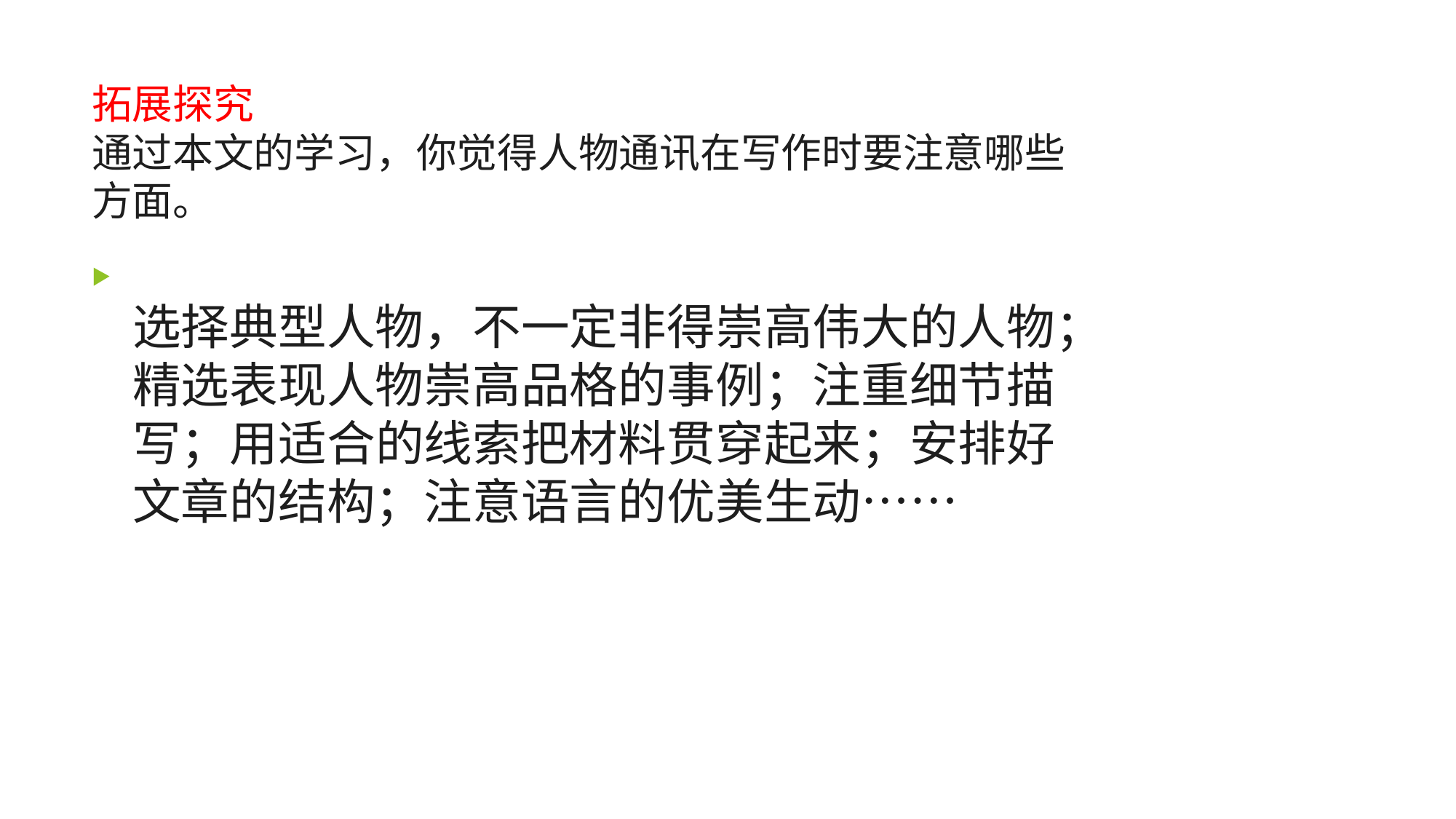

# 拓展探究 通过本文的学习，你觉得人物通讯在写作时要注意哪些方面。
选择典型人物，不一定非得崇高伟大的人物；精选表现人物崇高品格的事例；注重细节描写；用适合的线索把材料贯穿起来；安排好文章的结构；注意语言的优美生动……